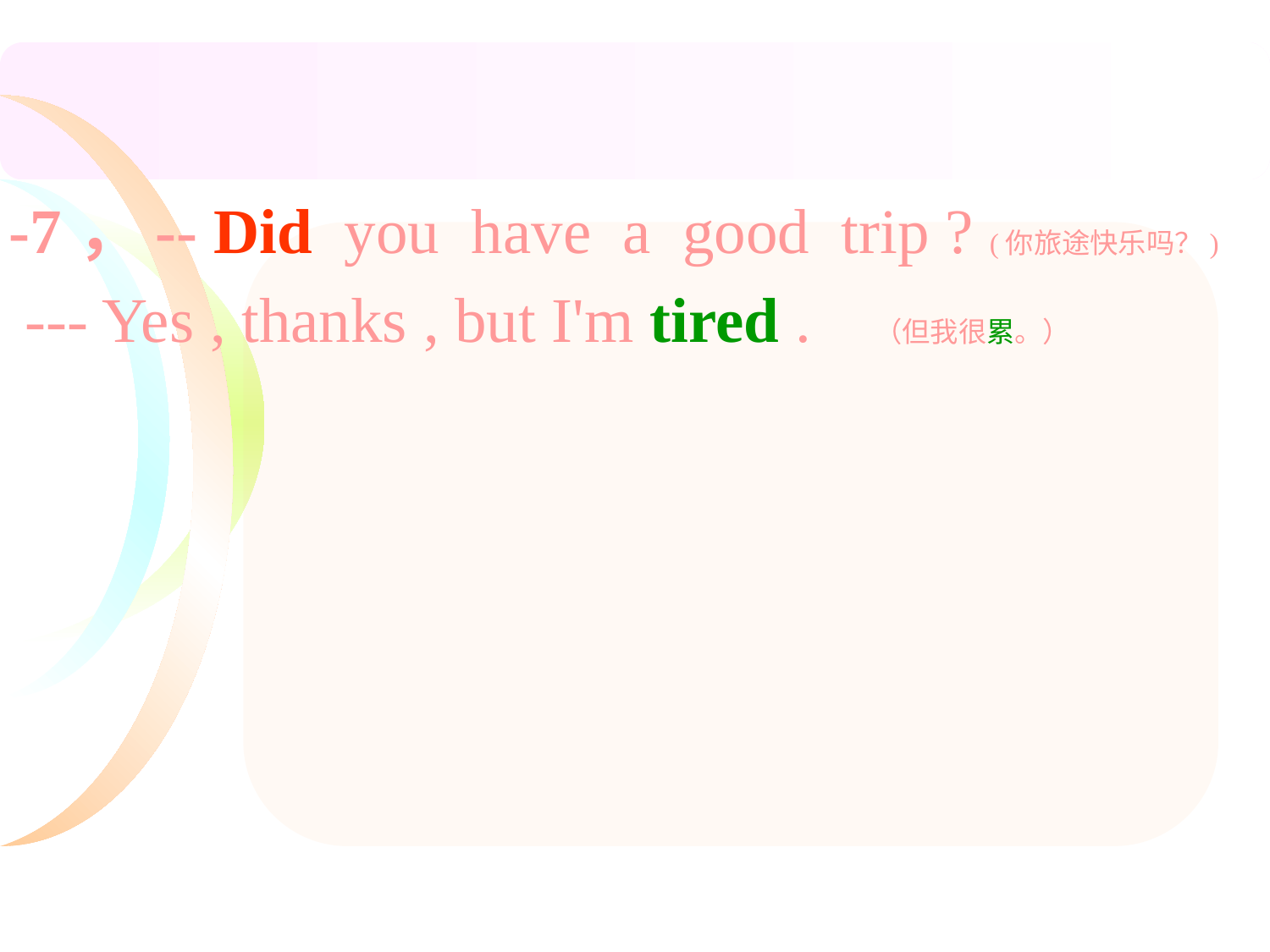

-7，-- Did  you  have  a  good  trip ? (你旅途快乐吗？)
 --- Yes , thanks , but I'm tired .   （但我很累。）